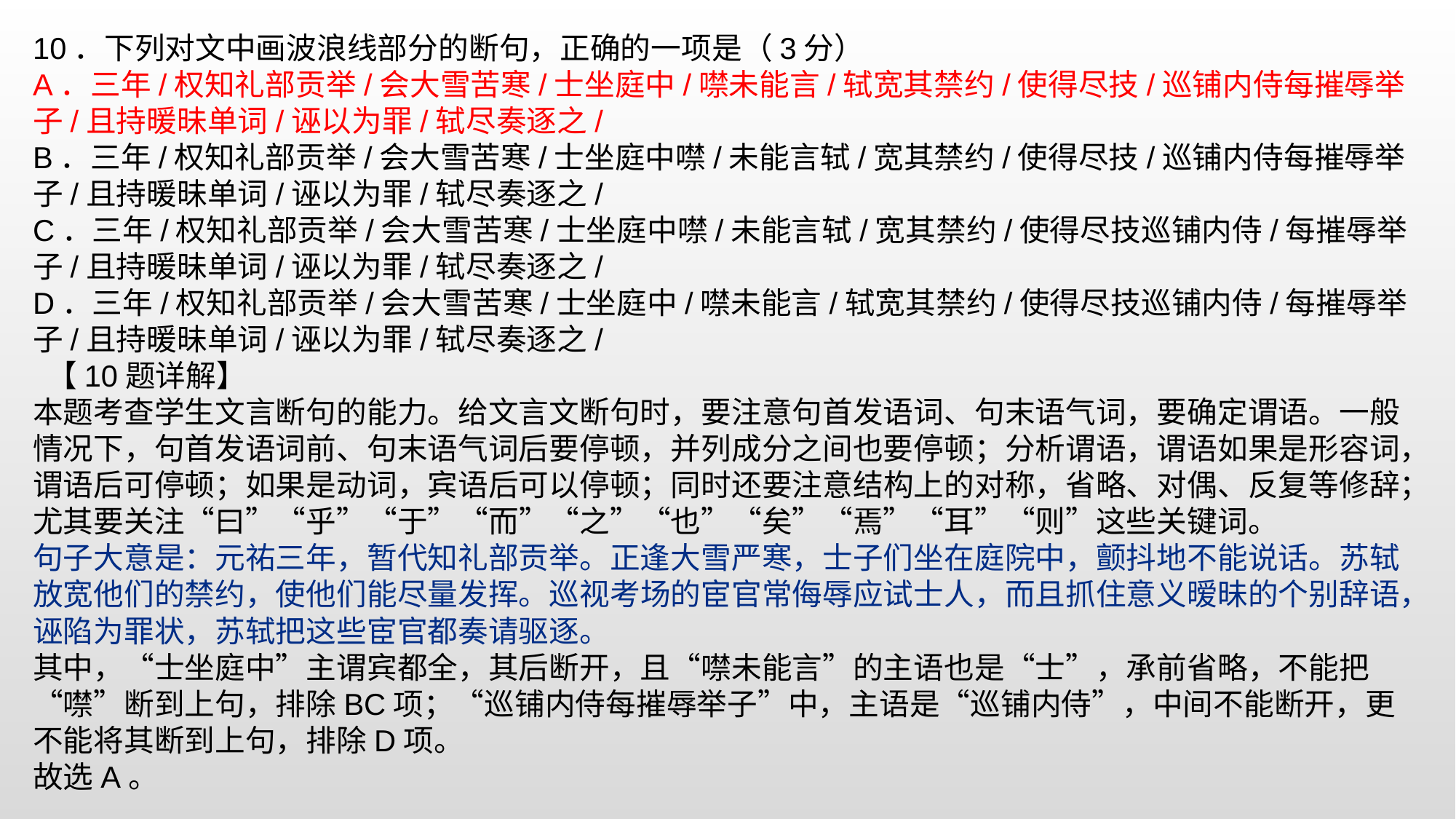

10．下列对文中画波浪线部分的断句，正确的一项是（3分）
A．三年/权知礼部贡举/会大雪苦寒/士坐庭中/噤未能言/轼宽其禁约/使得尽技/巡铺内侍每摧辱举子/且持暖昧单词/诬以为罪/轼尽奏逐之/
B．三年/权知礼部贡举/会大雪苦寒/士坐庭中噤/未能言轼/宽其禁约/使得尽技/巡铺内侍每摧辱举子/且持暖昧单词/诬以为罪/轼尽奏逐之/C．三年/权知礼部贡举/会大雪苦寒/士坐庭中噤/未能言轼/宽其禁约/使得尽技巡铺内侍/每摧辱举子/且持暖昧单词/诬以为罪/轼尽奏逐之/D．三年/权知礼部贡举/会大雪苦寒/士坐庭中/噤未能言/轼宽其禁约/使得尽技巡铺内侍/每摧辱举子/且持暖昧单词/诬以为罪/轼尽奏逐之/
 【10题详解】
本题考查学生文言断句的能力。给文言文断句时，要注意句首发语词、句末语气词，要确定谓语。一般情况下，句首发语词前、句末语气词后要停顿，并列成分之间也要停顿；分析谓语，谓语如果是形容词，谓语后可停顿；如果是动词，宾语后可以停顿；同时还要注意结构上的对称，省略、对偶、反复等修辞；尤其要关注“曰”“乎”“于”“而”“之”“也”“矣”“焉”“耳”“则”这些关键词。
句子大意是：元祐三年，暂代知礼部贡举。正逢大雪严寒，士子们坐在庭院中，颤抖地不能说话。苏轼放宽他们的禁约，使他们能尽量发挥。巡视考场的宦官常侮辱应试士人，而且抓住意义暧昧的个别辞语，诬陷为罪状，苏轼把这些宦官都奏请驱逐。
其中，“士坐庭中”主谓宾都全，其后断开，且“噤未能言”的主语也是“士”，承前省略，不能把“噤”断到上句，排除BC项；“巡铺内侍每摧辱举子”中，主语是“巡铺内侍”，中间不能断开，更不能将其断到上句，排除D项。
故选A。